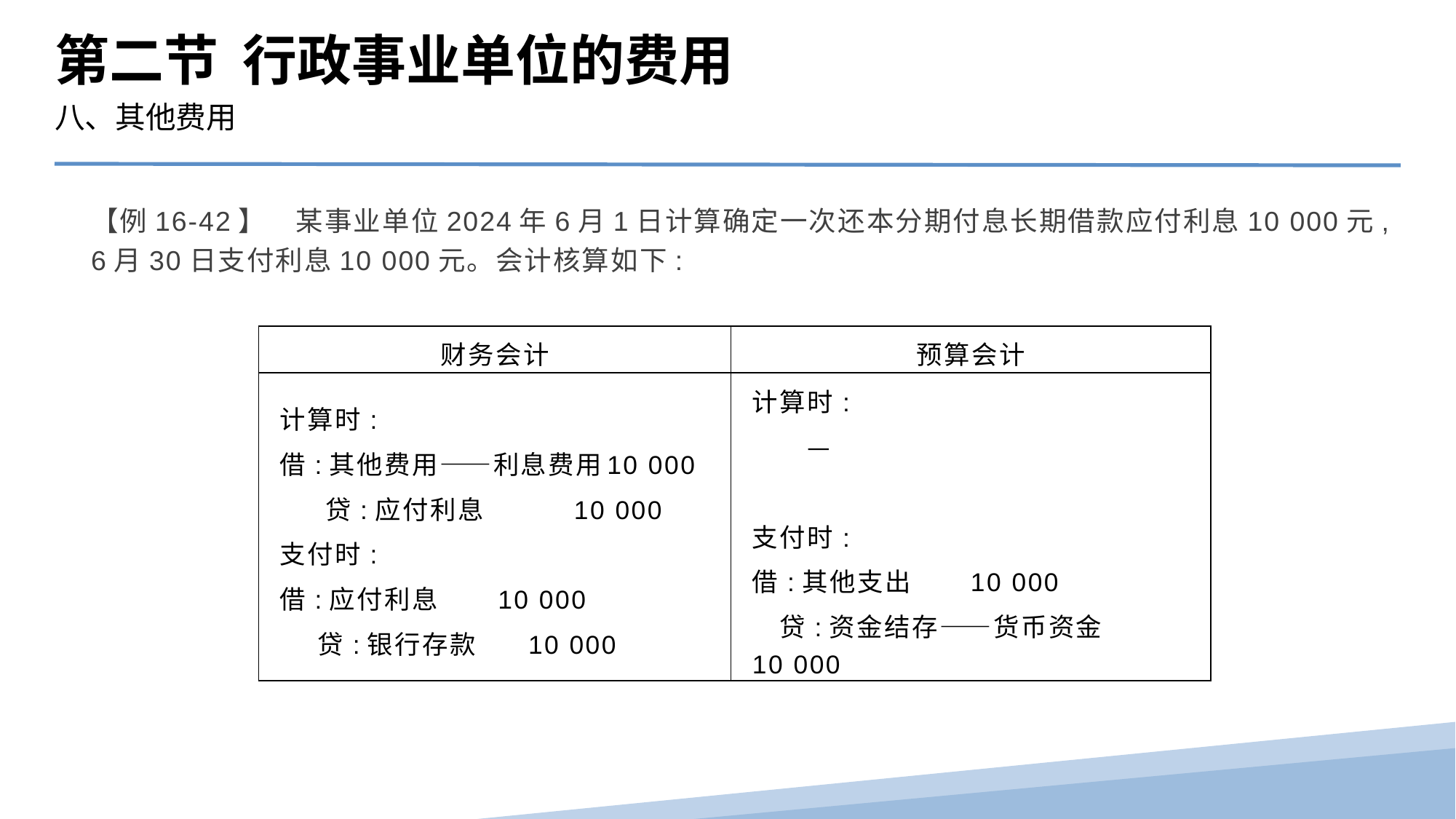

第二节  行政事业单位的费用
八、其他费用
【例16-42】　某事业单位2024年6月1日计算确定一次还本分期付息长期借款应付利息10 000元,6月30日支付利息10 000元。会计核算如下:
| 财务会计 | 预算会计 |
| --- | --- |
| 计算时: 借:其他费用——利息费用 10 000 贷:应付利息 10 000 支付时: 借:应付利息 10 000 贷:银行存款 10 000 | 计算时: 　　— 　 支付时: 借:其他支出 10 000 贷:资金结存——货币资金 10 000 |